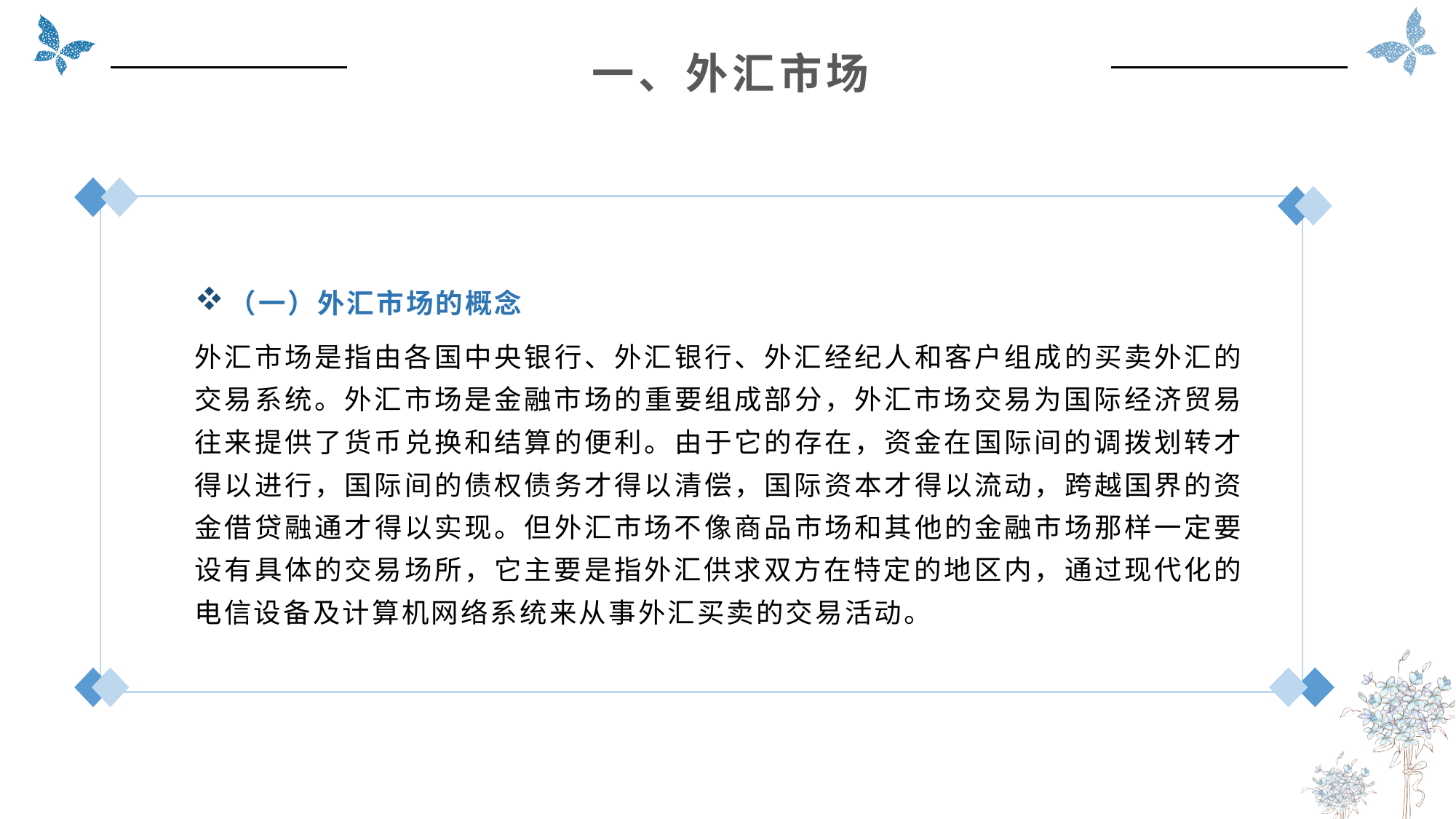

一、外汇市场

（一）外汇市场的概念
外汇市场是指由各国中央银行、外汇银行、外汇经纪人和客户组成的买卖外汇的交易系统。外汇市场是金融市场的重要组成部分，外汇市场交易为国际经济贸易往来提供了货币兑换和结算的便利。由于它的存在，资金在国际间的调拨划转才得以进行，国际间的债权债务才得以清偿，国际资本才得以流动，跨越国界的资金借贷融通才得以实现。但外汇市场不像商品市场和其他的金融市场那样一定要设有具体的交易场所，它主要是指外汇供求双方在特定的地区内，通过现代化的电信设备及计算机网络系统来从事外汇买卖的交易活动。